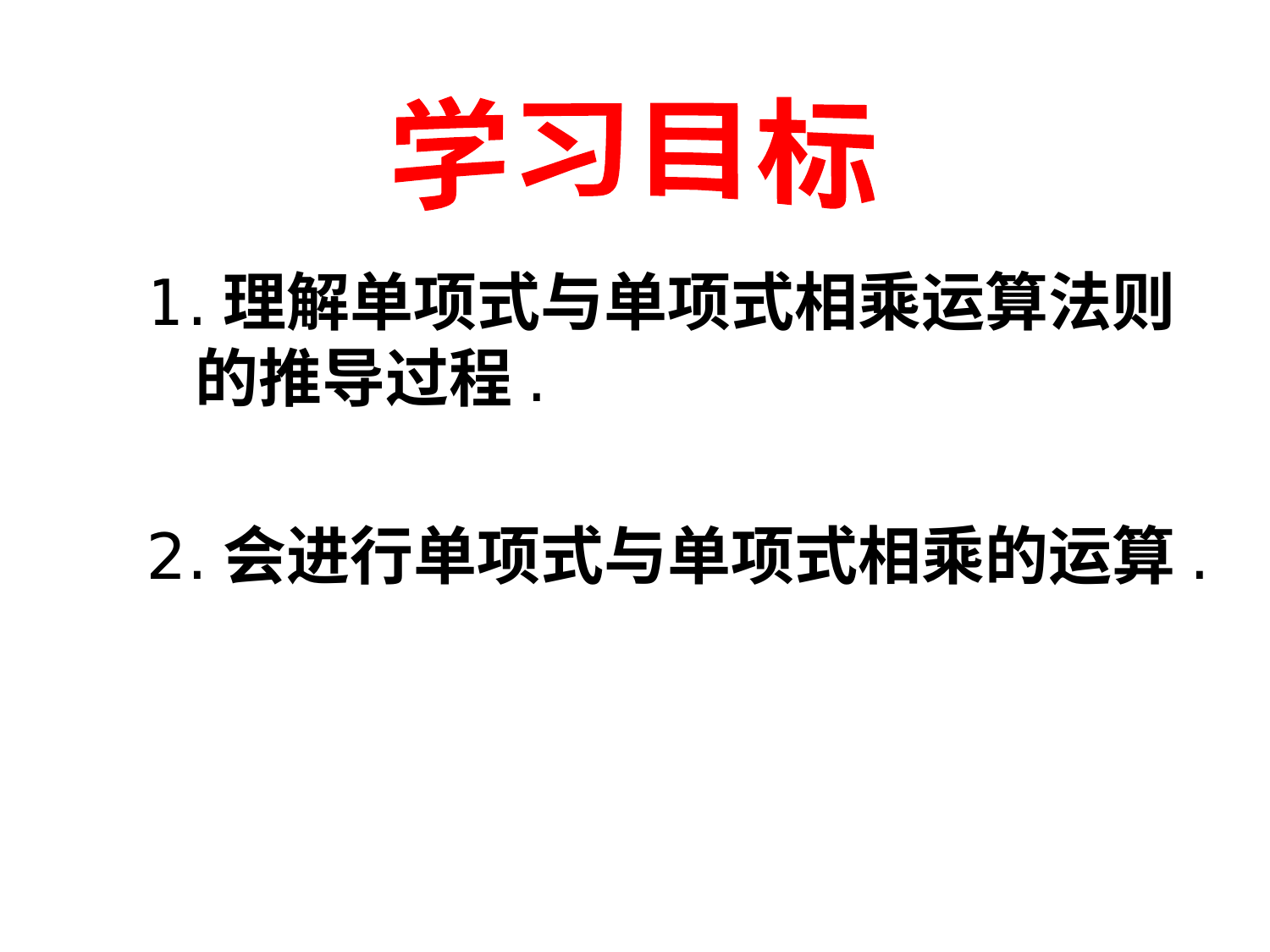

学习目标
1.理解单项式与单项式相乘运算法则的推导过程.

2.会进行单项式与单项式相乘的运算.